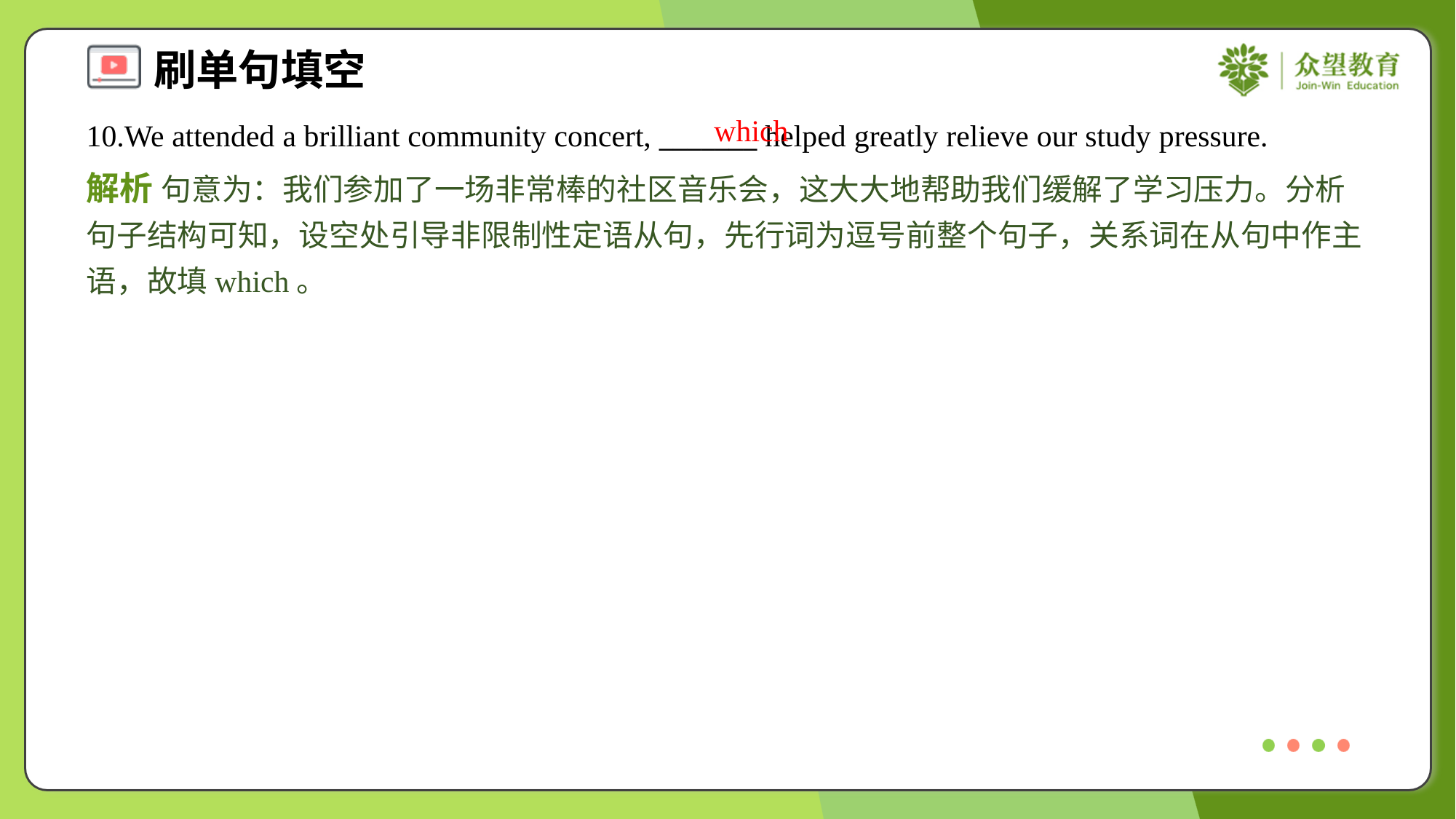

which
10.We attended a brilliant community concert, _______ helped greatly relieve our study pressure.
解析 句意为：我们参加了一场非常棒的社区音乐会，这大大地帮助我们缓解了学习压力。分析句子结构可知，设空处引导非限制性定语从句，先行词为逗号前整个句子，关系词在从句中作主语，故填which。